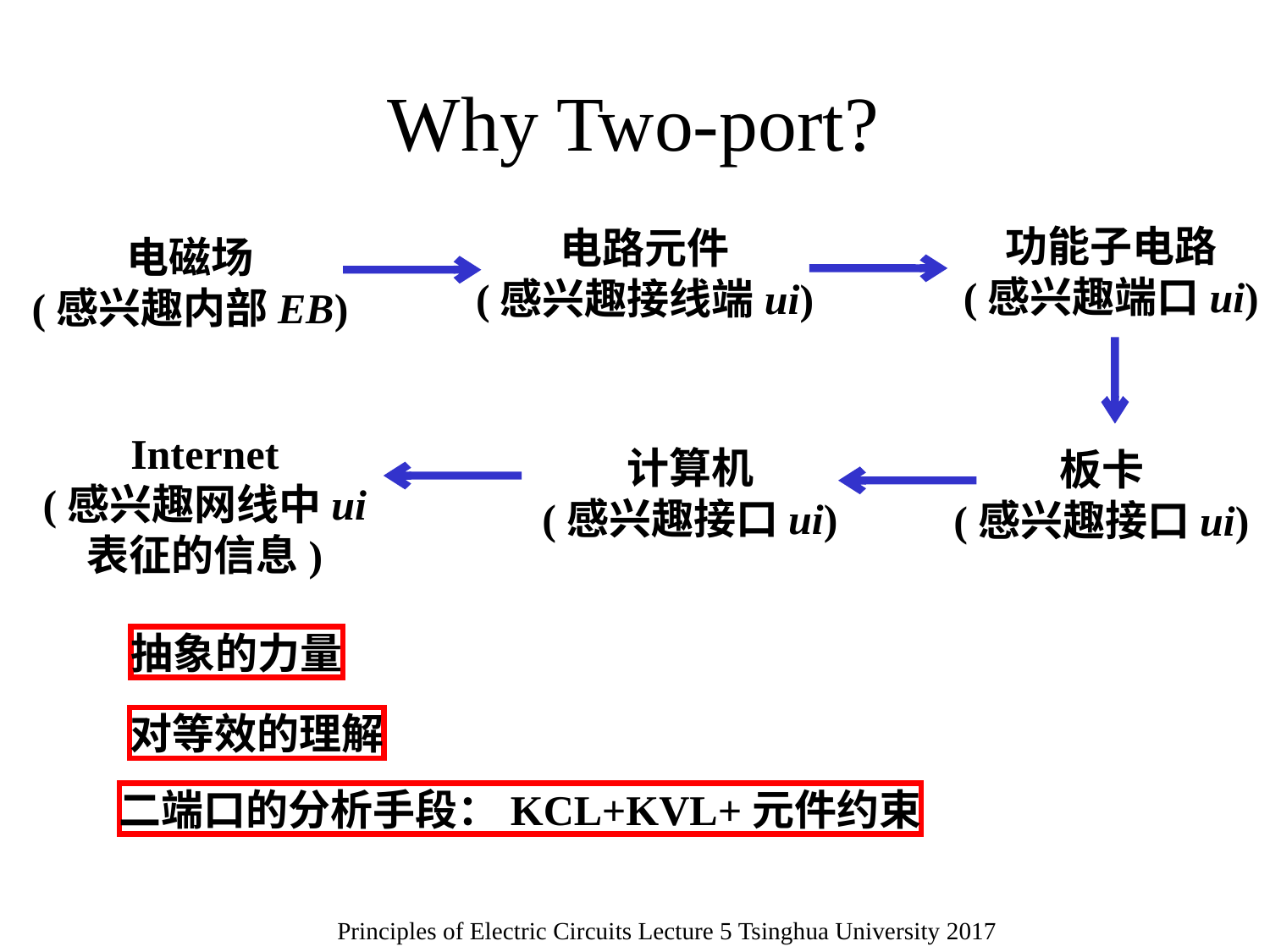

# Why Two-port?
功能子电路
(感兴趣端口ui)
电路元件
(感兴趣接线端ui)
电磁场
(感兴趣内部EB)

Internet
(感兴趣网线中ui
表征的信息)
计算机
(感兴趣接口ui)
板卡
(感兴趣接口ui)

抽象的力量
对等效的理解
二端口的分析手段：KCL+KVL+元件约束
Principles of Electric Circuits Lecture 5 Tsinghua University 2017